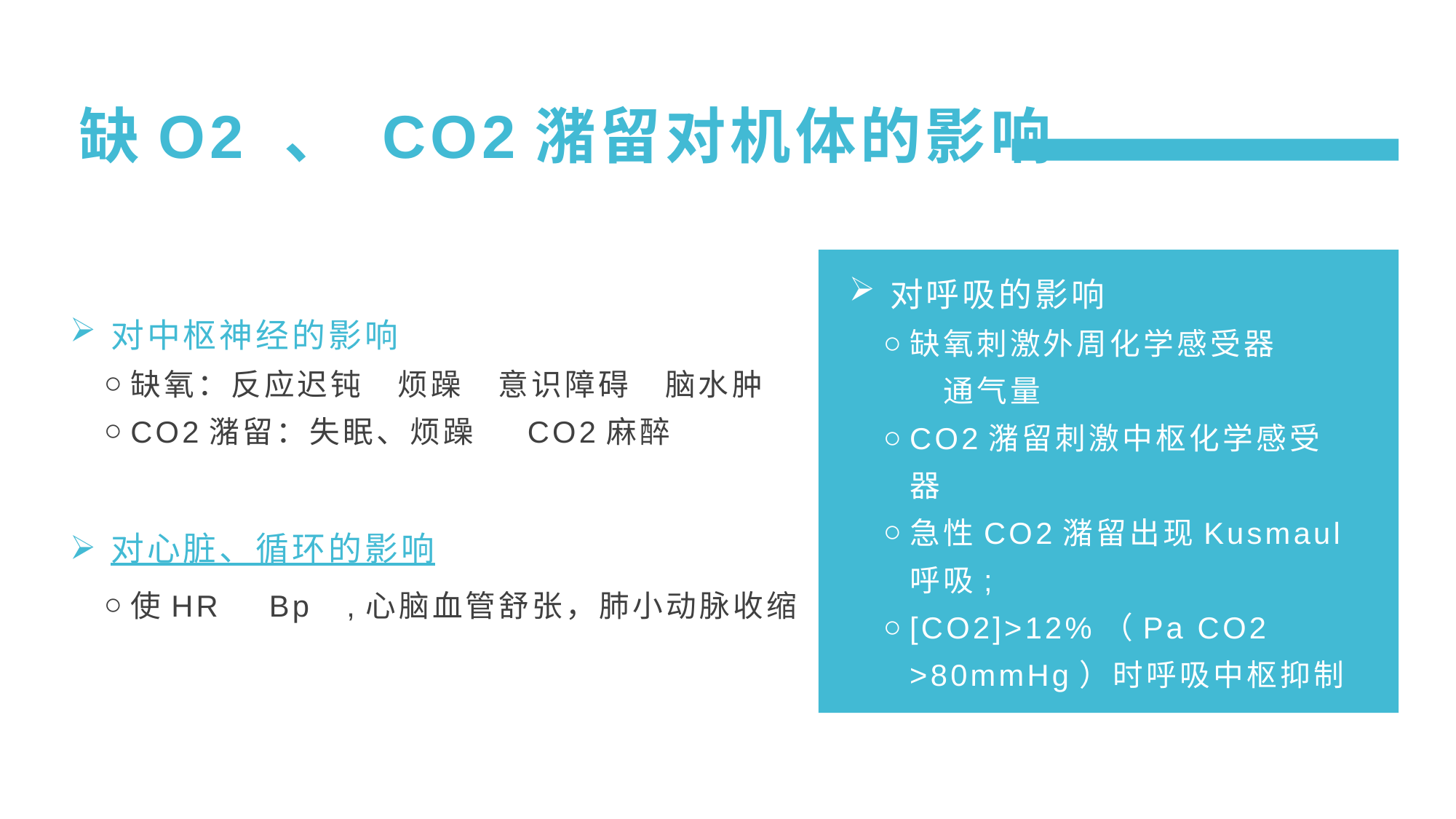

缺O2 、 CO2潴留对机体的影响

对呼吸的影响
缺氧刺激外周化学感受器　　　通气量
CO2潴留刺激中枢化学感受器
急性CO2潴留出现Kusmaul呼吸;
[CO2]>12%（Pa CO2 >80mmHg）时呼吸中枢抑制

对中枢神经的影响
缺氧：反应迟钝　烦躁　意识障碍　脑水肿
CO2潴留：失眠、烦躁 　CO2麻醉
对心脏、循环的影响
使HR　Bp   ,心脑血管舒张，肺小动脉收缩